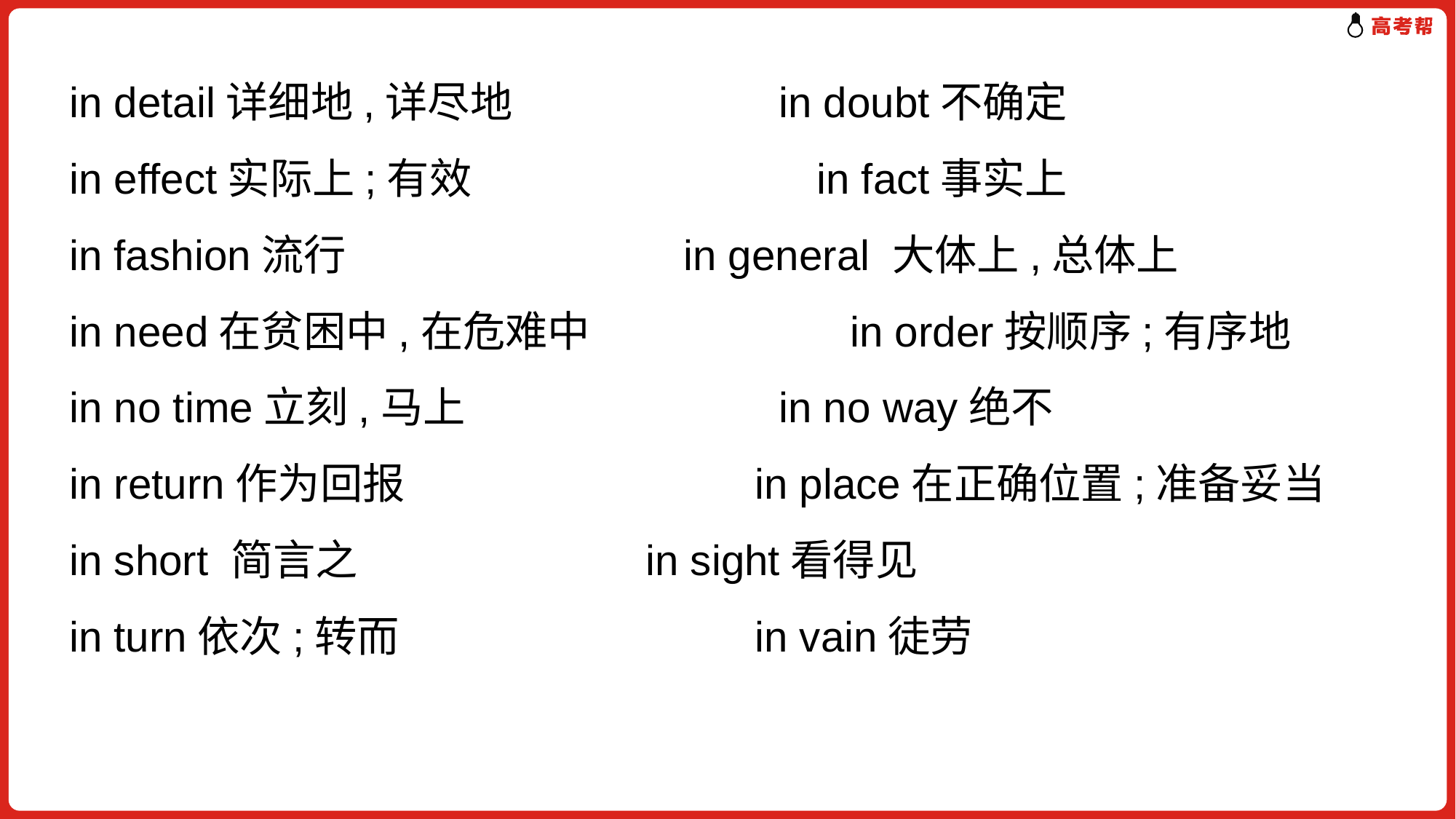

in detail详细地,详尽地	                    in doubt不确定
   in effect实际上;有效	                        in fact事实上
   in fashion流行	                                 in general 大体上,总体上
   in need在贫困中,在危难中	                in order按顺序;有序地
   in no time立刻,马上 	                    in no way绝不
   in return作为回报	                             in place在正确位置;准备妥当
   in short 简言之	                             in sight看得见
   in turn依次;转而	                             in vain徒劳